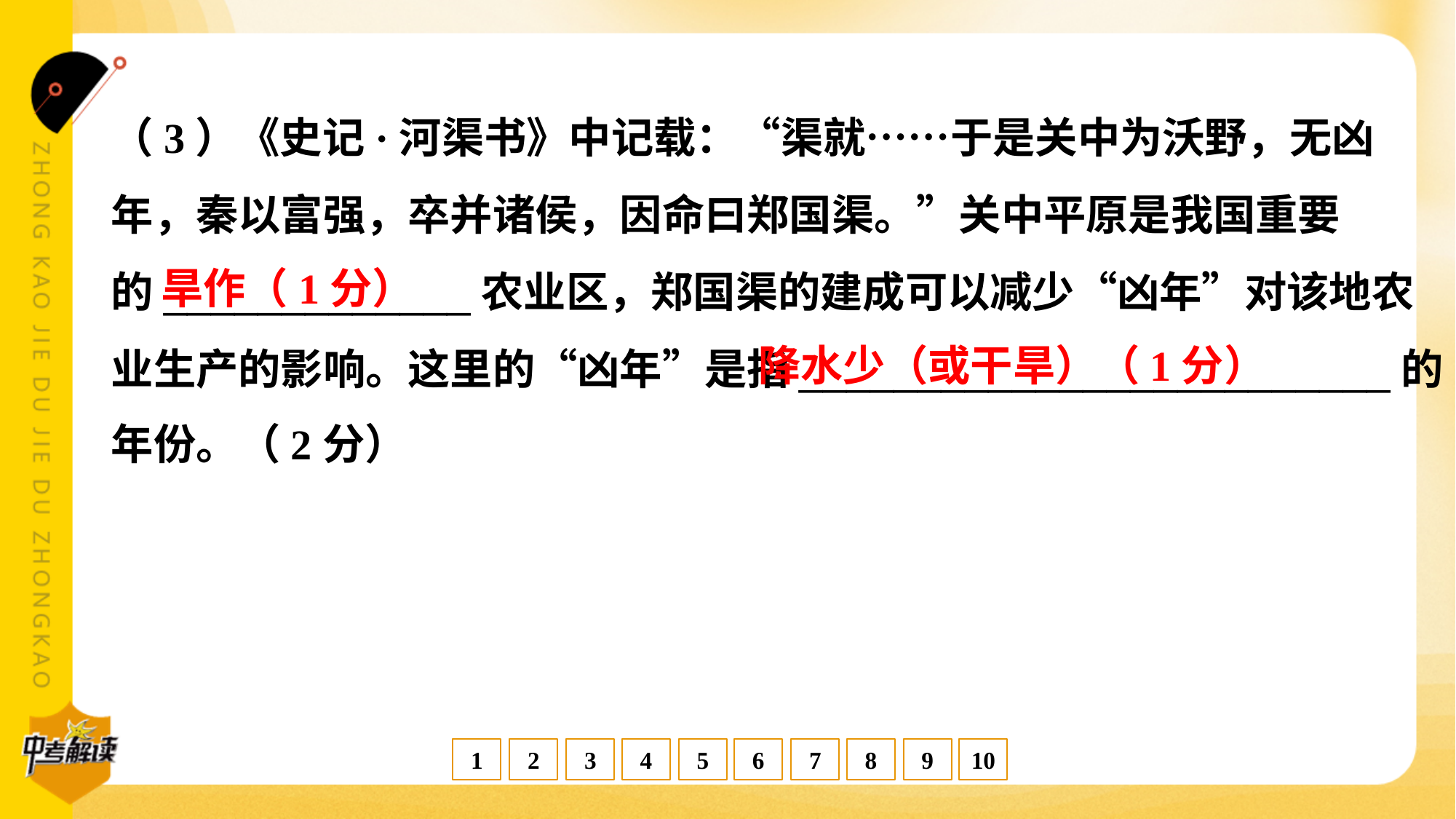

（3）《史记·河渠书》中记载：“渠就……于是关中为沃野，无凶
年，秦以富强，卒并诸侯，因命曰郑国渠。”关中平原是我国重要
的_____________农业区，郑国渠的建成可以减少“凶年”对该地农
业生产的影响。这里的“凶年”是指_________________________的
年份。（2分）
旱作（1分）
降水少（或干旱）（1分）